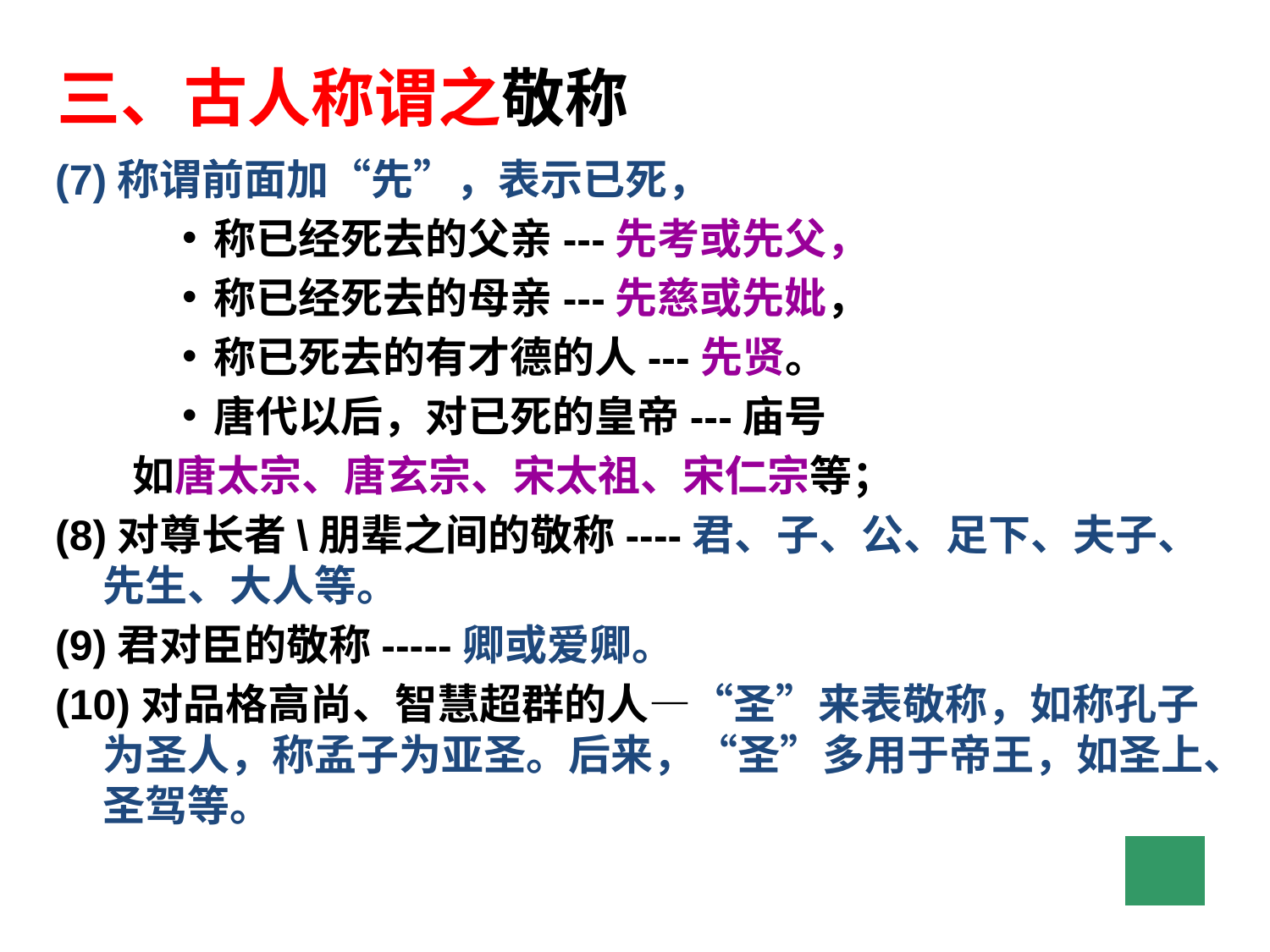

三、古人称谓之敬称
(7)称谓前面加“先”，表示已死，
称已经死去的父亲---先考或先父，
称已经死去的母亲---先慈或先妣，
称已死去的有才德的人---先贤。
唐代以后，对已死的皇帝---庙号
       如唐太宗、唐玄宗、宋太祖、宋仁宗等；
(8)对尊长者\朋辈之间的敬称----君、子、公、足下、夫子、先生、大人等。
(9)君对臣的敬称-----卿或爱卿。
(10)对品格高尚、智慧超群的人—“圣”来表敬称，如称孔子为圣人，称孟子为亚圣。后来，“圣”多用于帝王，如圣上、圣驾等。